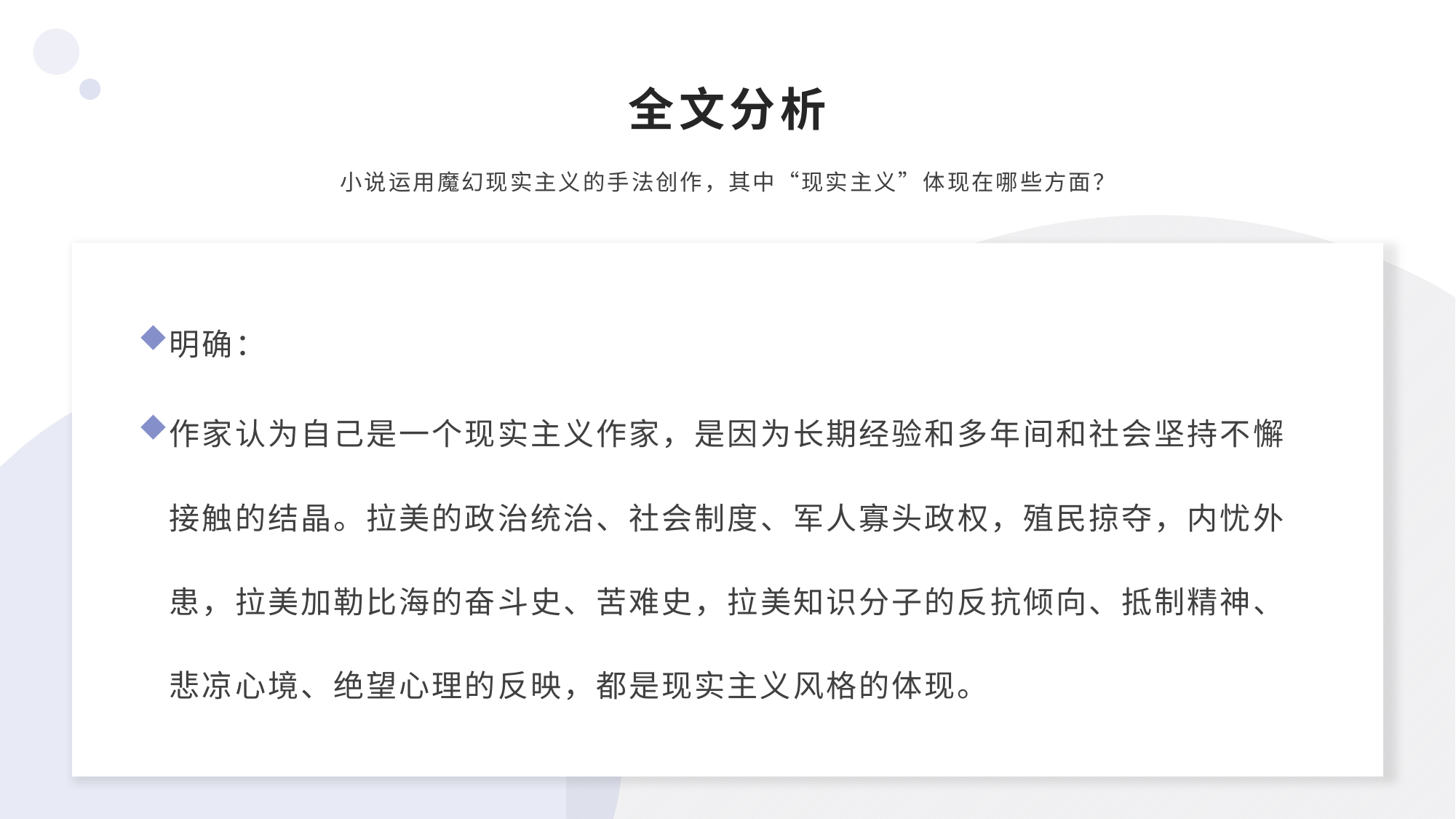

全文分析

小说运用魔幻现实主义的手法创作，其中“现实主义”体现在哪些方面？

明确：
作家认为自己是一个现实主义作家，是因为长期经验和多年间和社会坚持不懈接触的结晶。拉美的政治统治、社会制度、军人寡头政权，殖民掠夺，内忧外患，拉美加勒比海的奋斗史、苦难史，拉美知识分子的反抗倾向、抵制精神、悲凉心境、绝望心理的反映，都是现实主义风格的体现。